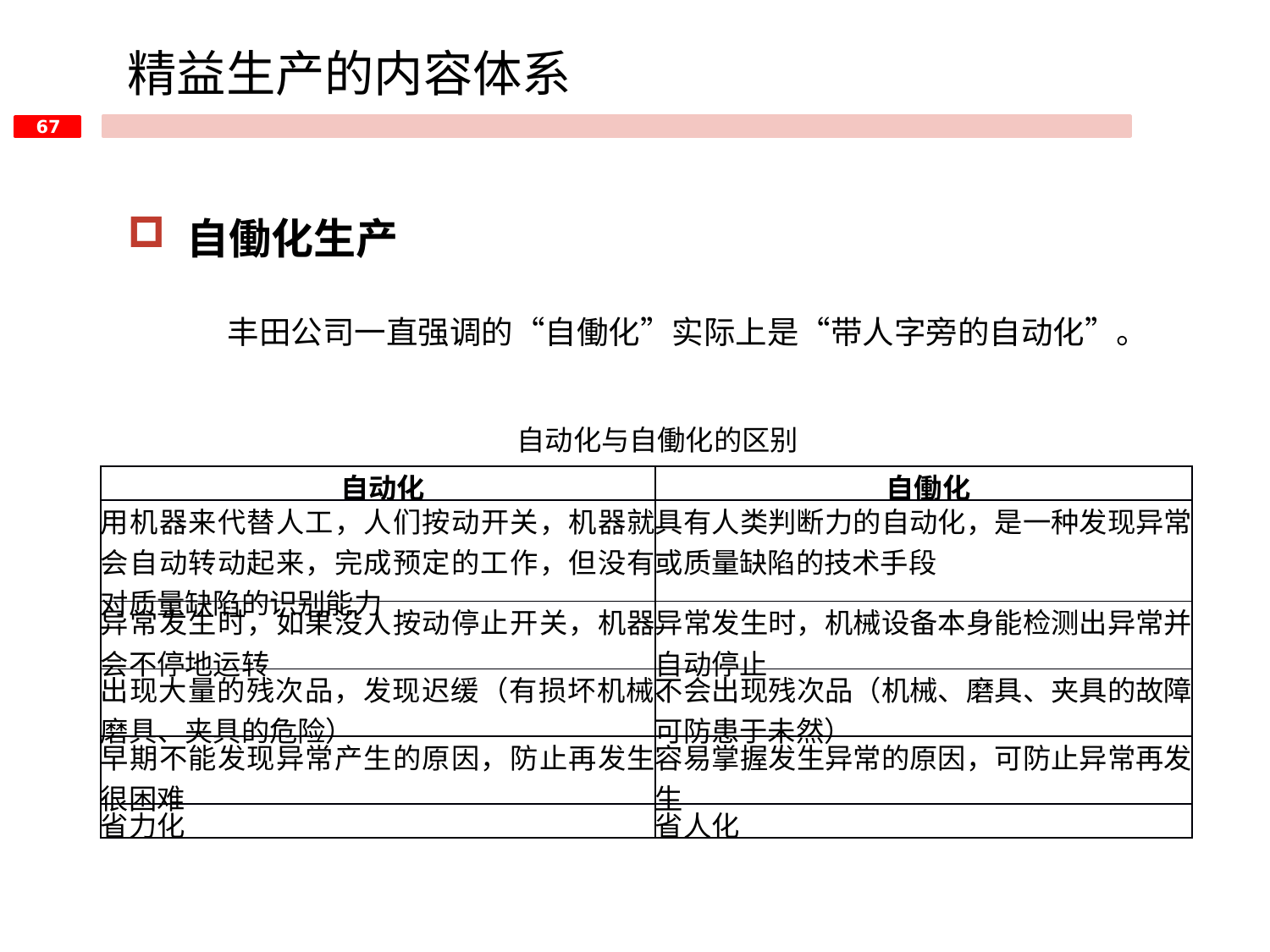

精益生产的内容体系
67
 自働化生产
丰田公司一直强调的“自働化”实际上是“带人字旁的自动化”。
自动化与自働化的区别
| 自动化 | 自働化 |
| --- | --- |
| 用机器来代替人工，人们按动开关，机器就会自动转动起来，完成预定的工作，但没有对质量缺陷的识别能力 | 具有人类判断力的自动化，是一种发现异常或质量缺陷的技术手段 |
| 异常发生时，如果没人按动停止开关，机器会不停地运转 | 异常发生时，机械设备本身能检测出异常并自动停止 |
| 出现大量的残次品，发现迟缓（有损坏机械、磨具、夹具的危险） | 不会出现残次品（机械、磨具、夹具的故障可防患于未然） |
| 早期不能发现异常产生的原因，防止再发生很困难 | 容易掌握发生异常的原因，可防止异常再发生 |
| 省力化 | 省人化 |